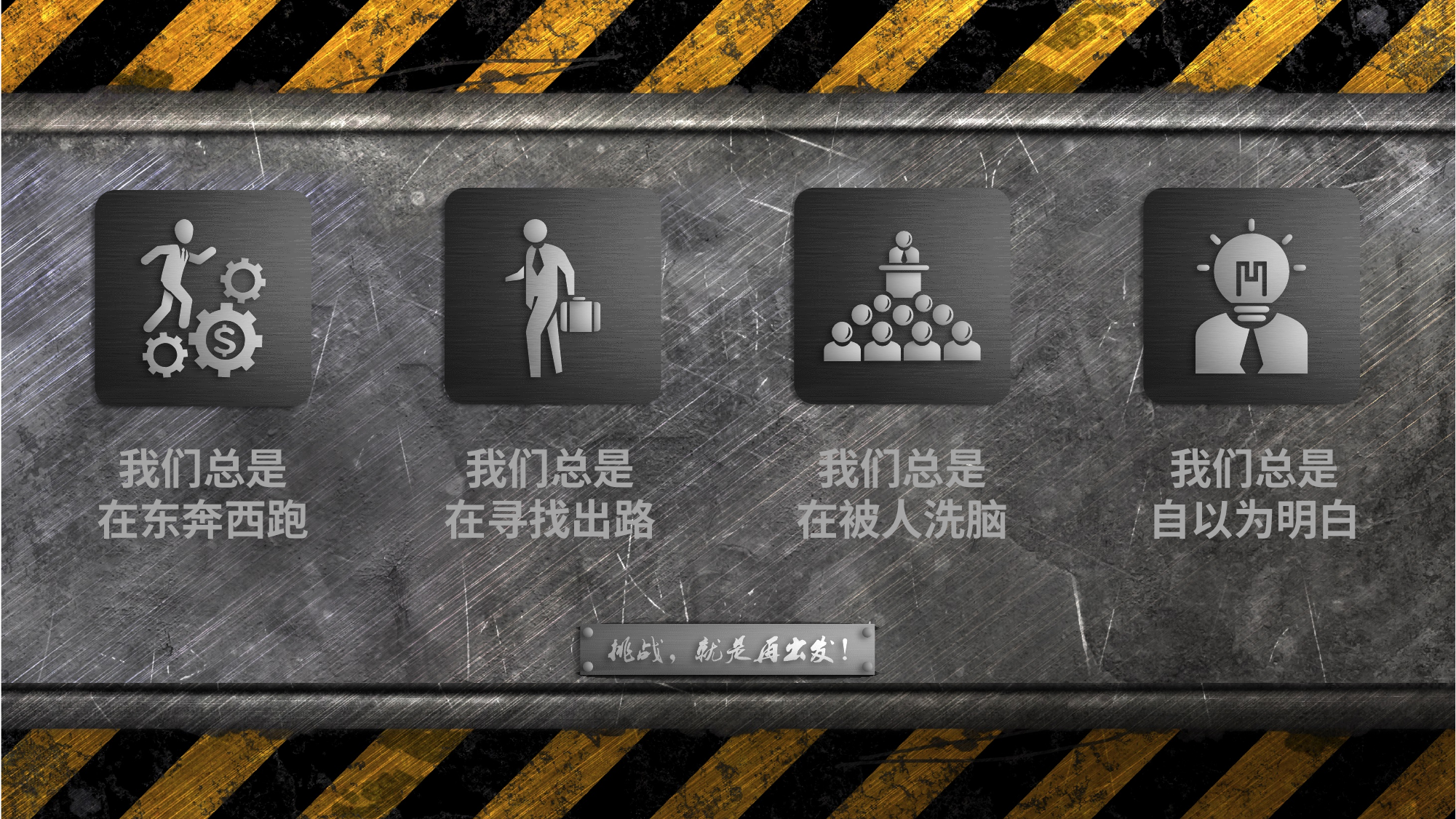

我们总是
在东奔西跑
我们总是
在寻找出路
我们总是
在被人洗脑
我们总是
自以为明白